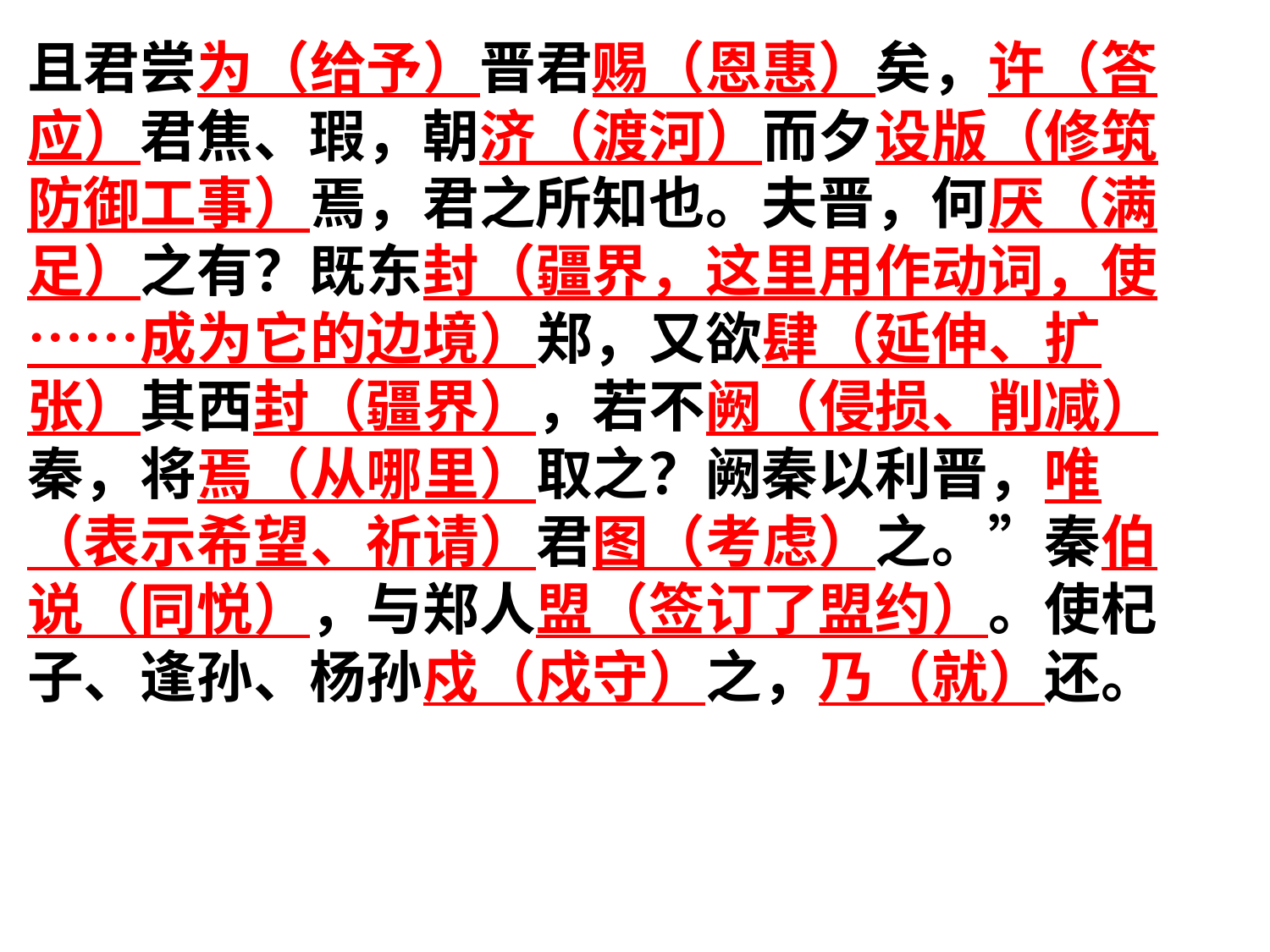

且君尝为（给予）晋君赐（恩惠）矣，许（答应）君焦、瑕，朝济（渡河）而夕设版（修筑防御工事）焉，君之所知也。夫晋，何厌（满足）之有？既东封（疆界，这里用作动词，使……成为它的边境）郑，又欲肆（延伸、扩张）其西封（疆界），若不阙（侵损、削减）秦，将焉（从哪里）取之？阙秦以利晋，唯（表示希望、祈请）君图（考虑）之。”秦伯说（同悦），与郑人盟（签订了盟约）。使杞子、逢孙、杨孙戍（戍守）之，乃（就）还。